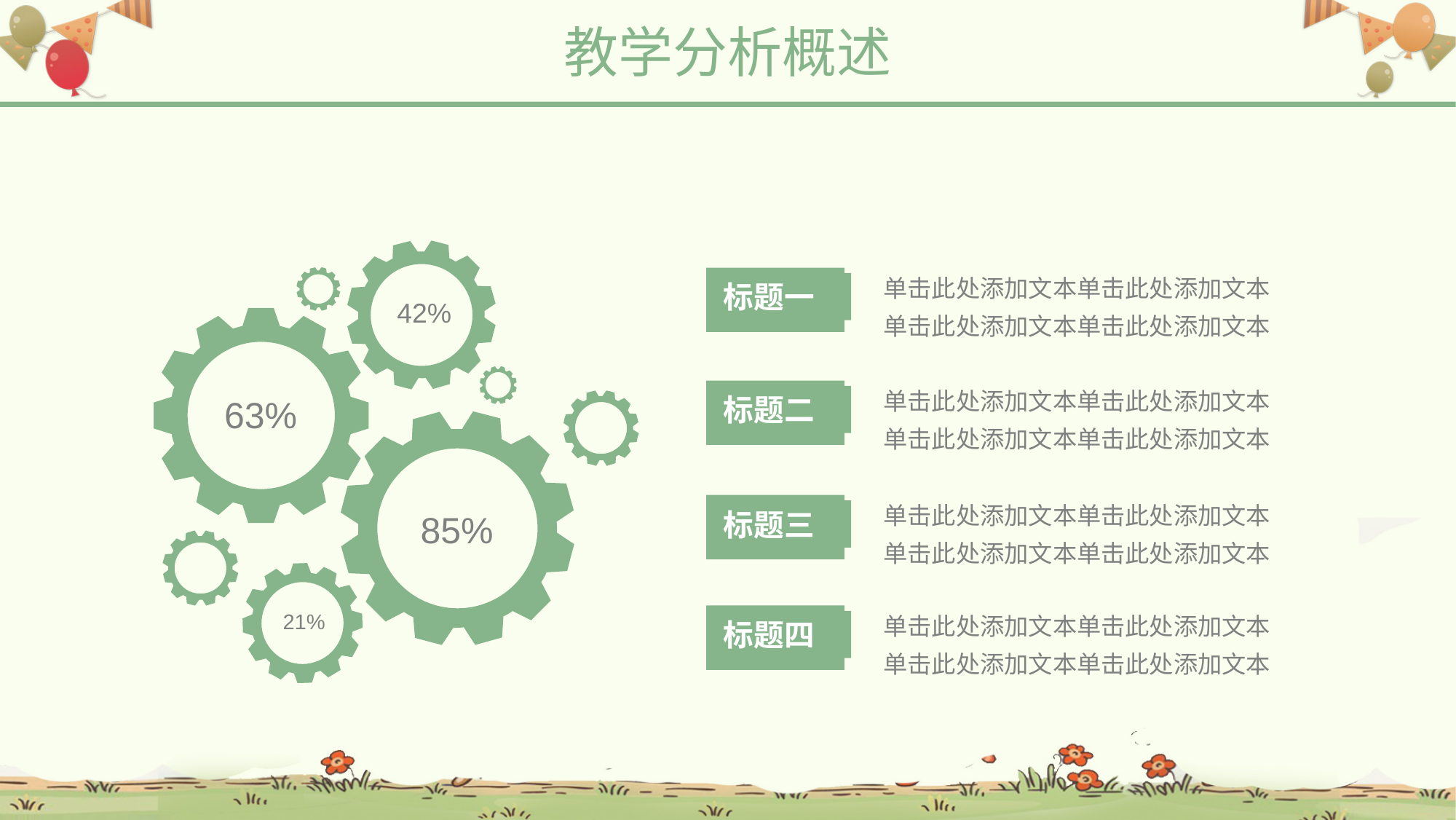

教学分析概述

42%

63%

85%

21%
单击此处添加文本单击此处添加文本
单击此处添加文本单击此处添加文本

标题一
单击此处添加文本单击此处添加文本
单击此处添加文本单击此处添加文本

标题二
单击此处添加文本单击此处添加文本
单击此处添加文本单击此处添加文本

标题三
单击此处添加文本单击此处添加文本
单击此处添加文本单击此处添加文本

标题四